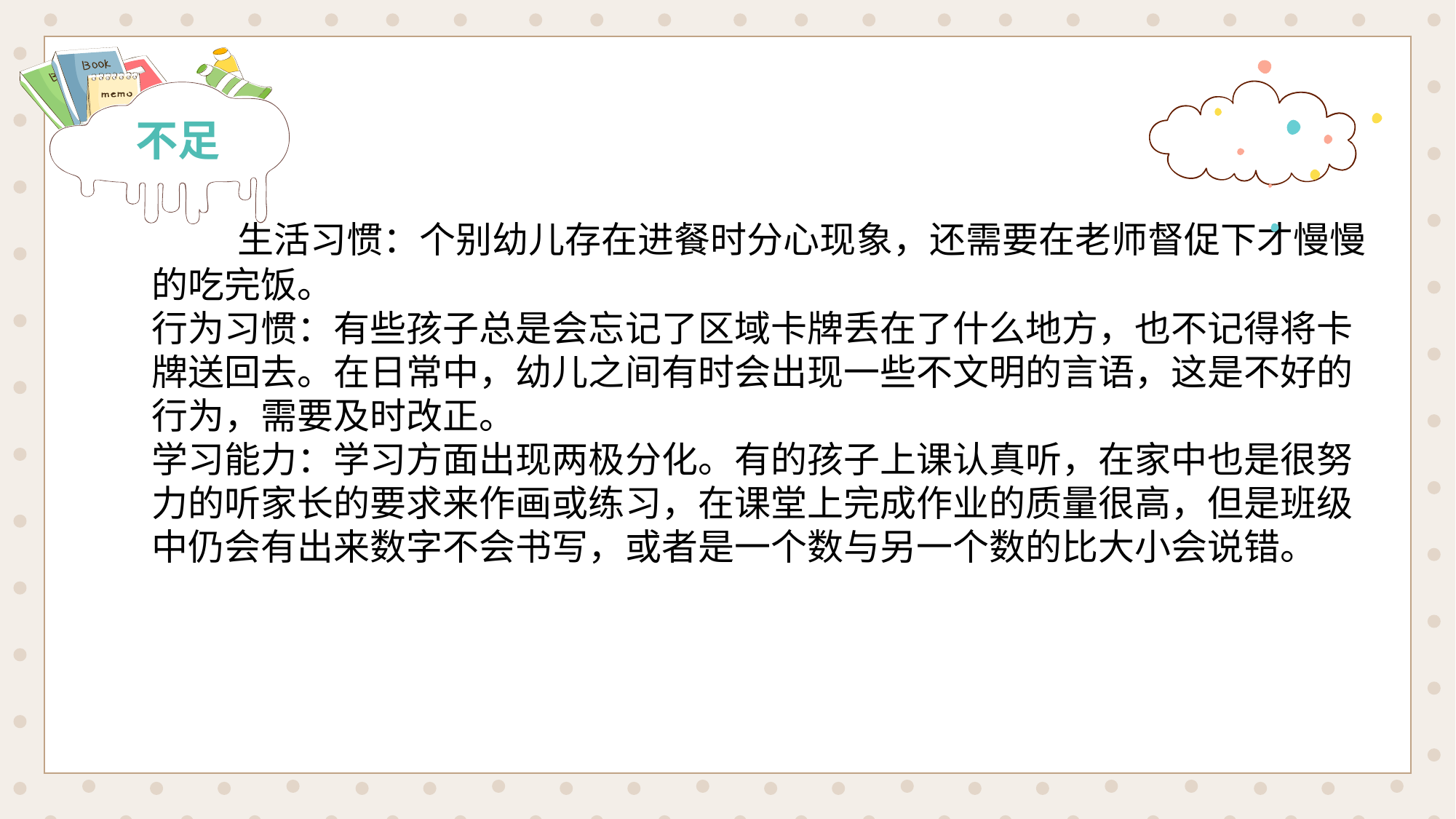

不足
        生活习惯：个别幼儿存在进餐时分心现象，还需要在老师督促下才慢慢的吃完饭。
行为习惯：有些孩子总是会忘记了区域卡牌丢在了什么地方，也不记得将卡牌送回去。在日常中，幼儿之间有时会出现一些不文明的言语，这是不好的行为，需要及时改正。
学习能力：学习方面出现两极分化。有的孩子上课认真听，在家中也是很努力的听家长的要求来作画或练习，在课堂上完成作业的质量很高，但是班级中仍会有出来数字不会书写，或者是一个数与另一个数的比大小会说错。